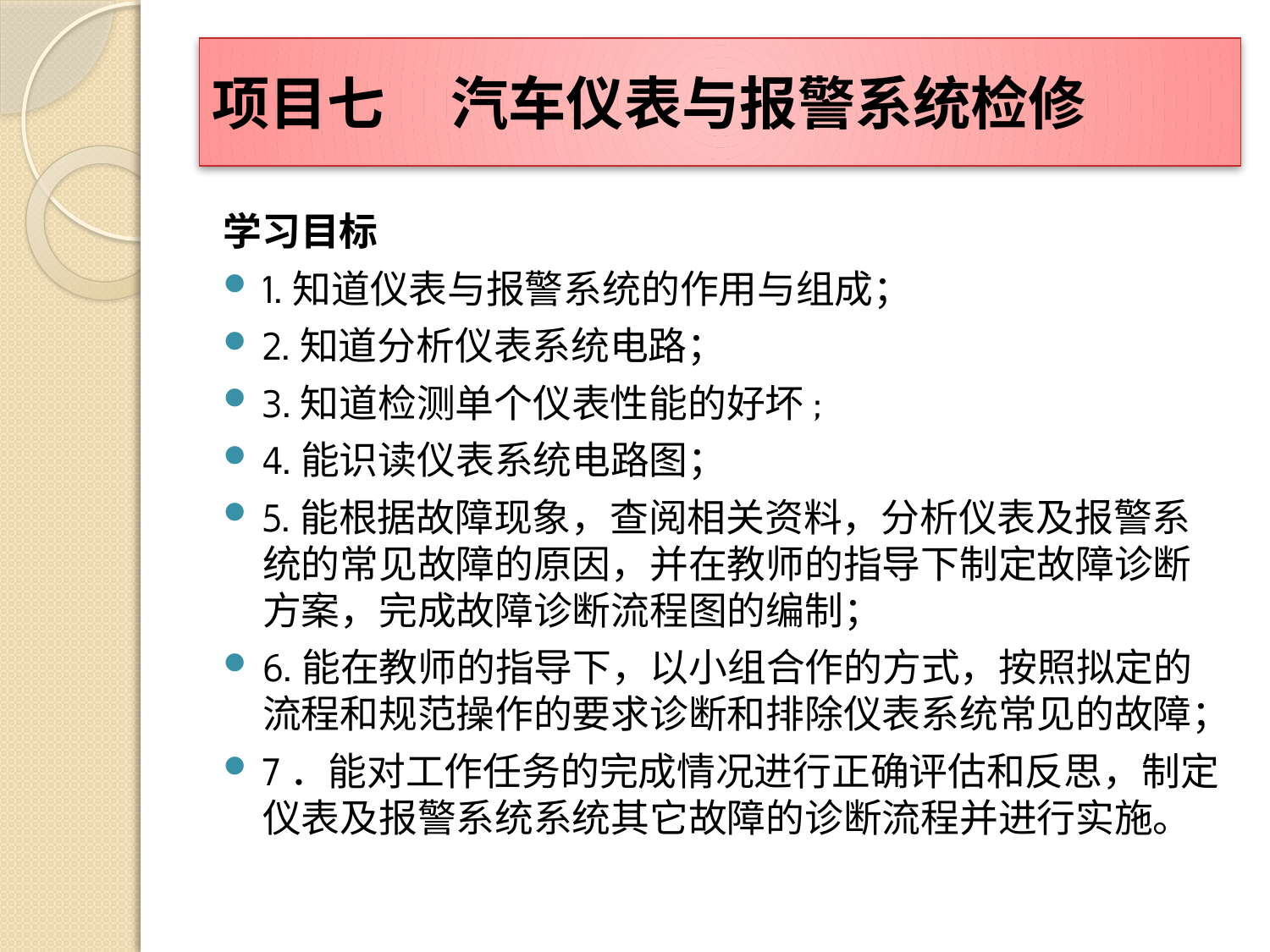

# 项目七     汽车仪表与报警系统检修
学习目标
1.知道仪表与报警系统的作用与组成；
2.知道分析仪表系统电路；
3.知道检测单个仪表性能的好坏;
4.能识读仪表系统电路图；
5.能根据故障现象，查阅相关资料，分析仪表及报警系统的常见故障的原因，并在教师的指导下制定故障诊断方案，完成故障诊断流程图的编制；
6.能在教师的指导下，以小组合作的方式，按照拟定的流程和规范操作的要求诊断和排除仪表系统常见的故障；
7．能对工作任务的完成情况进行正确评估和反思，制定仪表及报警系统系统其它故障的诊断流程并进行实施。